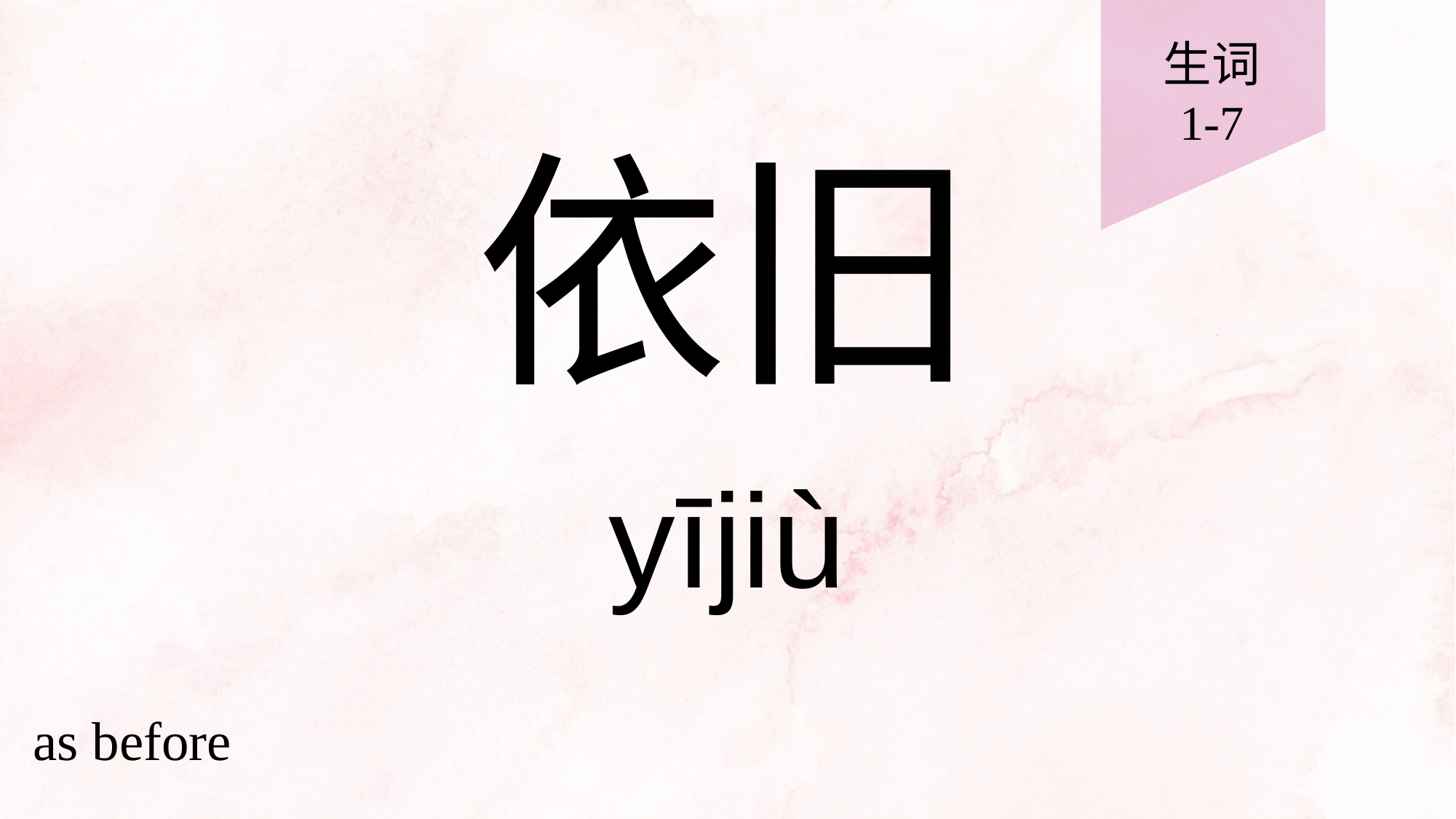

生词
1-7
# 依旧
yījiù
as before